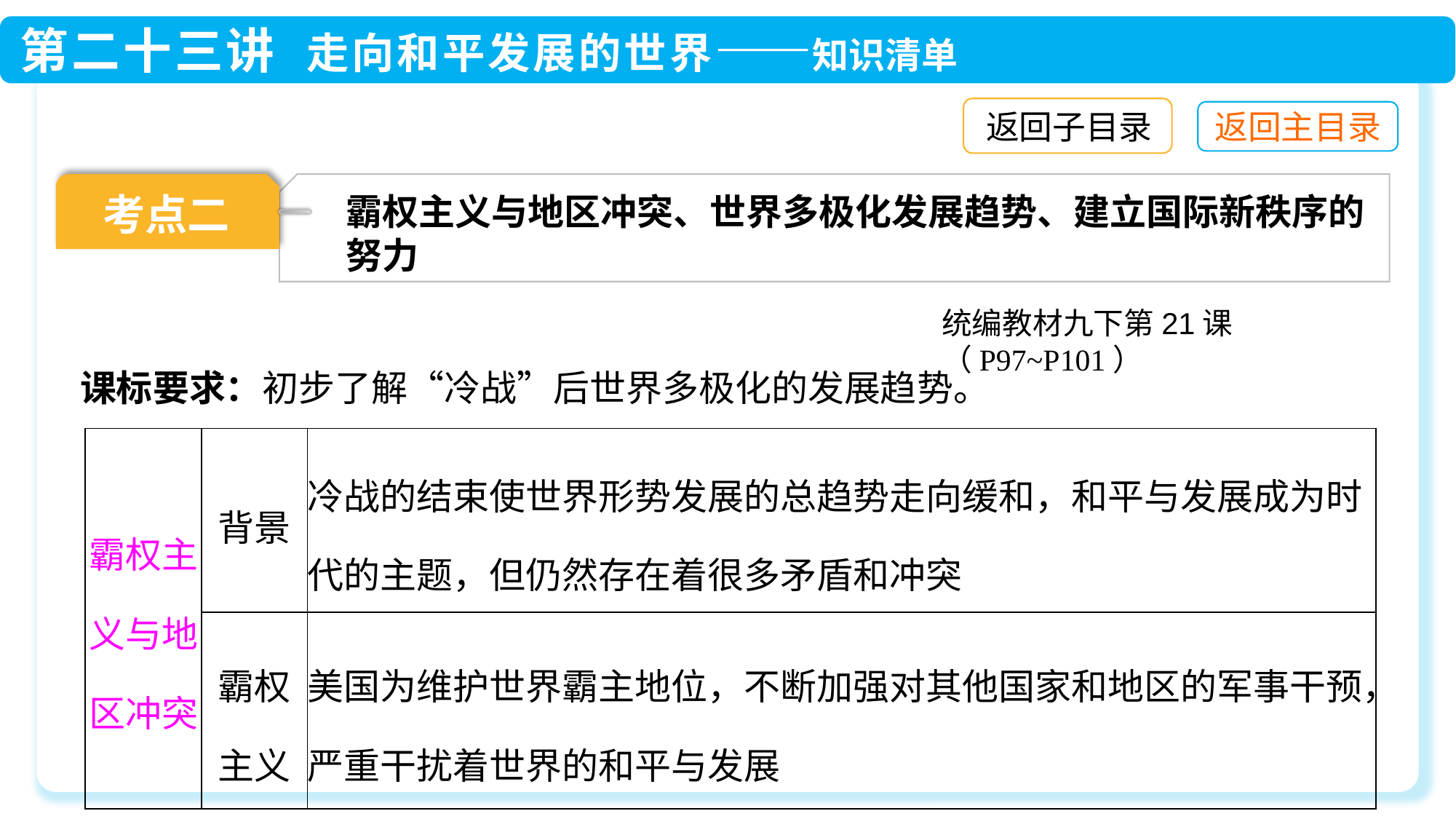

返回子目录
霸权主义与地区冲突、世界多极化发展趋势、建立国际新秩序的努力
考点二

统编教材九下第21课（P97~P101）
课标要求：初步了解“冷战”后世界多极化的发展趋势。
| 霸权主义与地区冲突 | 背景 | 冷战的结束使世界形势发展的总趋势走向缓和，和平与发展成为时代的主题，但仍然存在着很多矛盾和冲突 |
| --- | --- | --- |
|  | 霸权主义 | 美国为维护世界霸主地位，不断加强对其他国家和地区的军事干预，严重干扰着世界的和平与发展 |